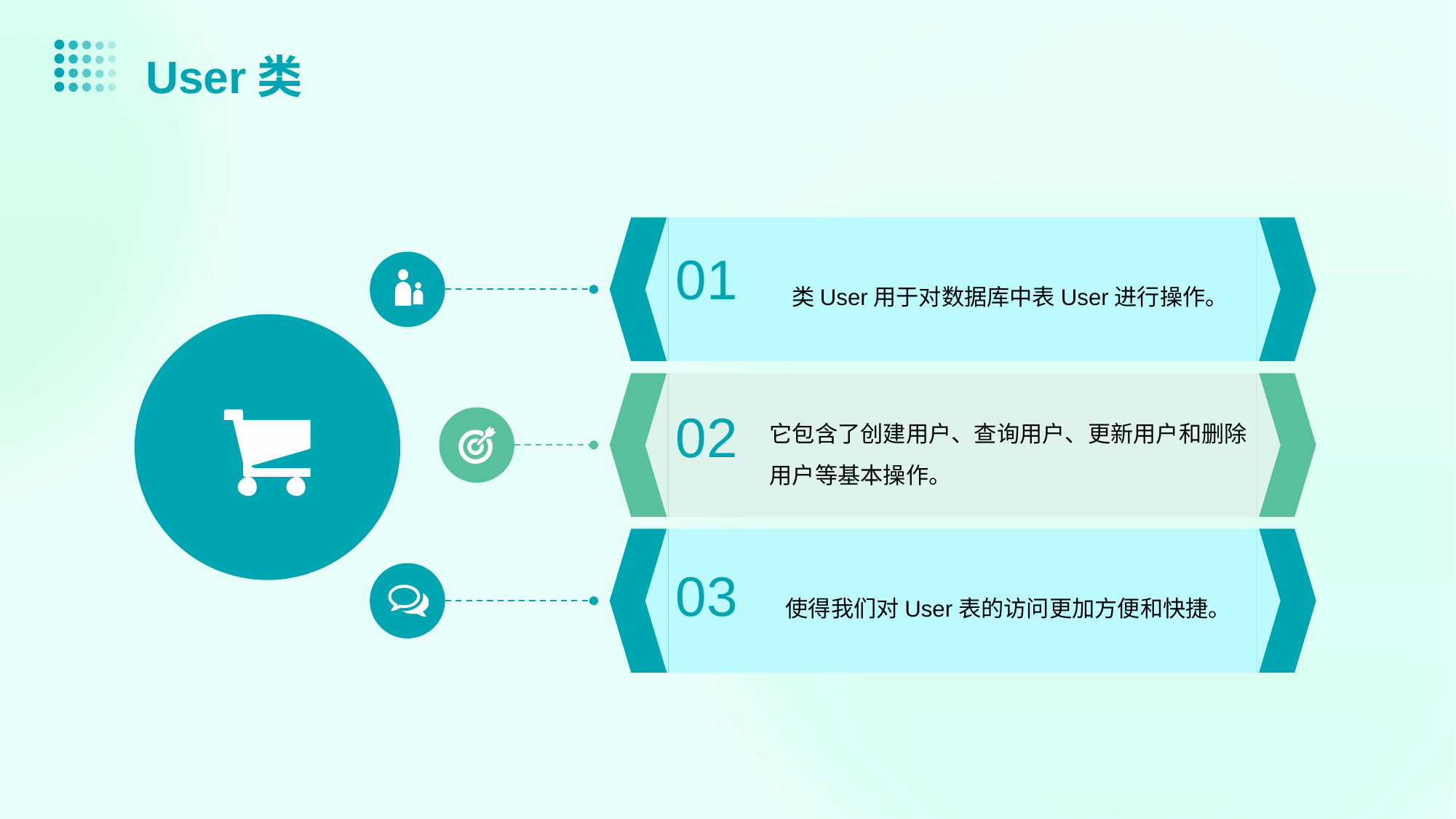

User类

类User用于对数据库中表User进行操作。

01

它包含了创建用户、查询用户、更新用户和删除用户等基本操作。

02

使得我们对User表的访问更加方便和快捷。

03